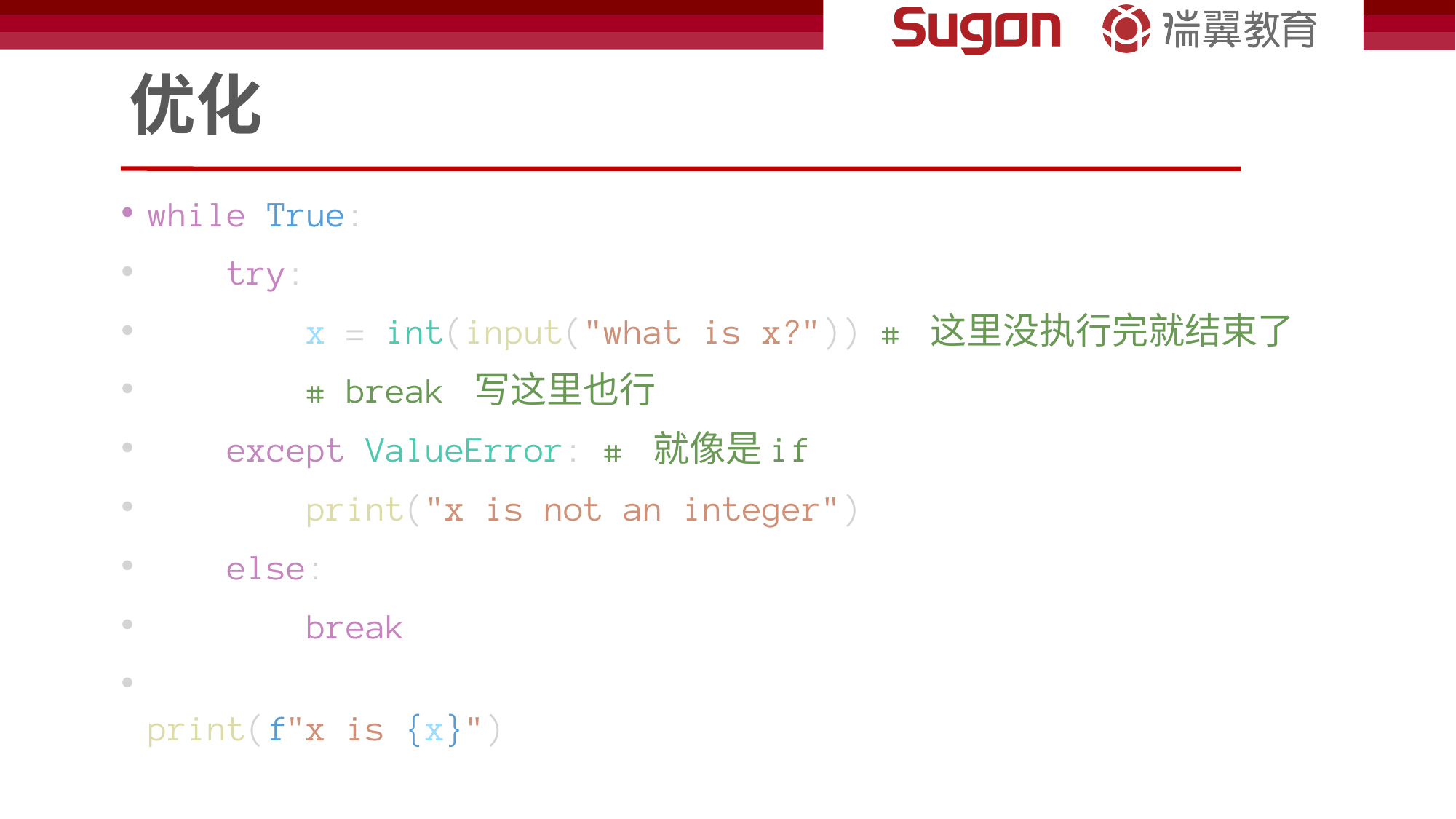

# 优化
while True:
    try:
        x = int(input("what is x?")) # 这里没执行完就结束了
        # break 写这里也行
    except ValueError: # 就像是if
        print("x is not an integer")
    else:
        break
print(f"x is {x}")